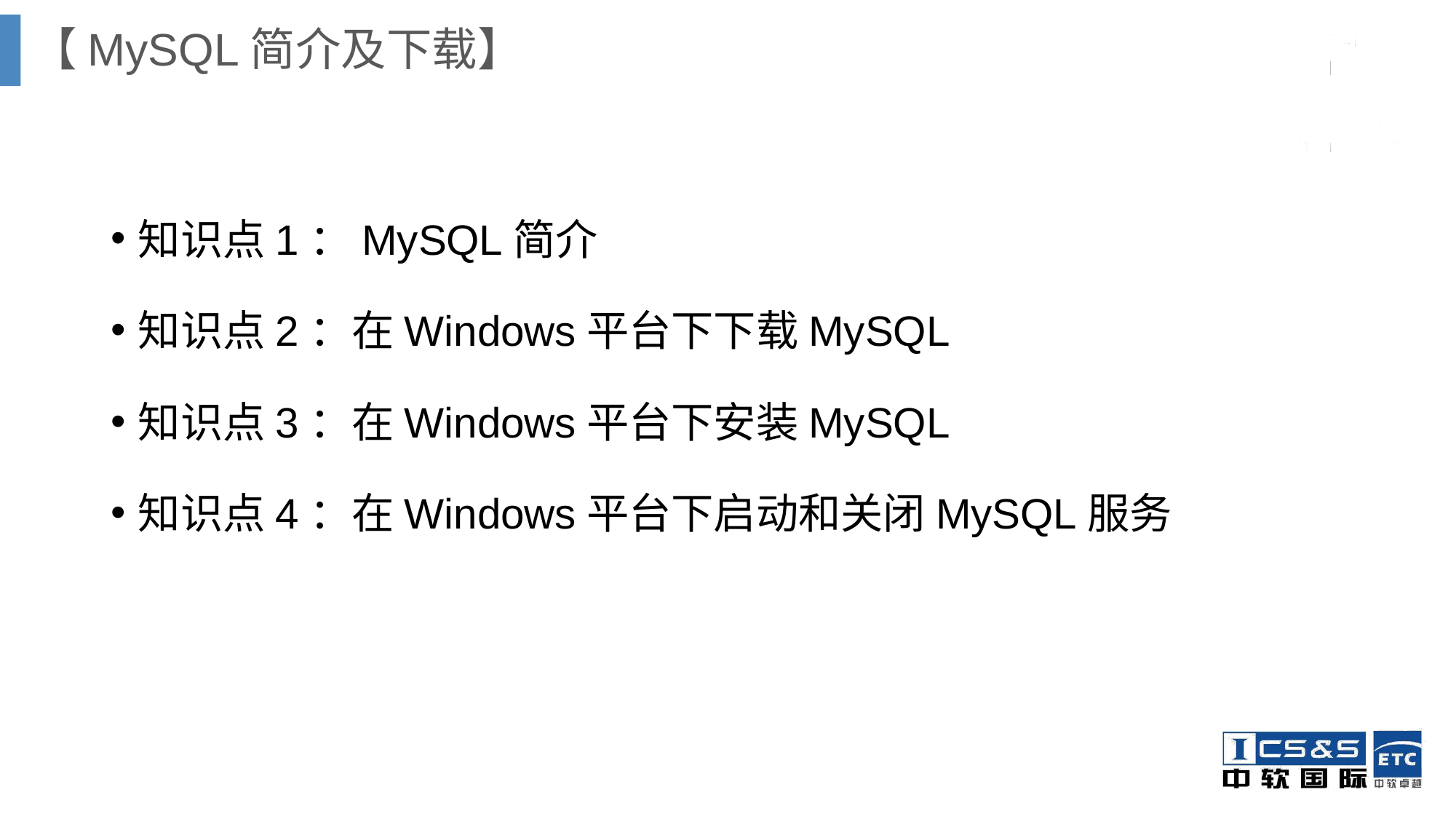

# 【MySQL简介及下载】
知识点1：MySQL简介
知识点2：在Windows平台下下载MySQL
知识点3：在Windows平台下安装MySQL
知识点4：在Windows平台下启动和关闭MySQL服务